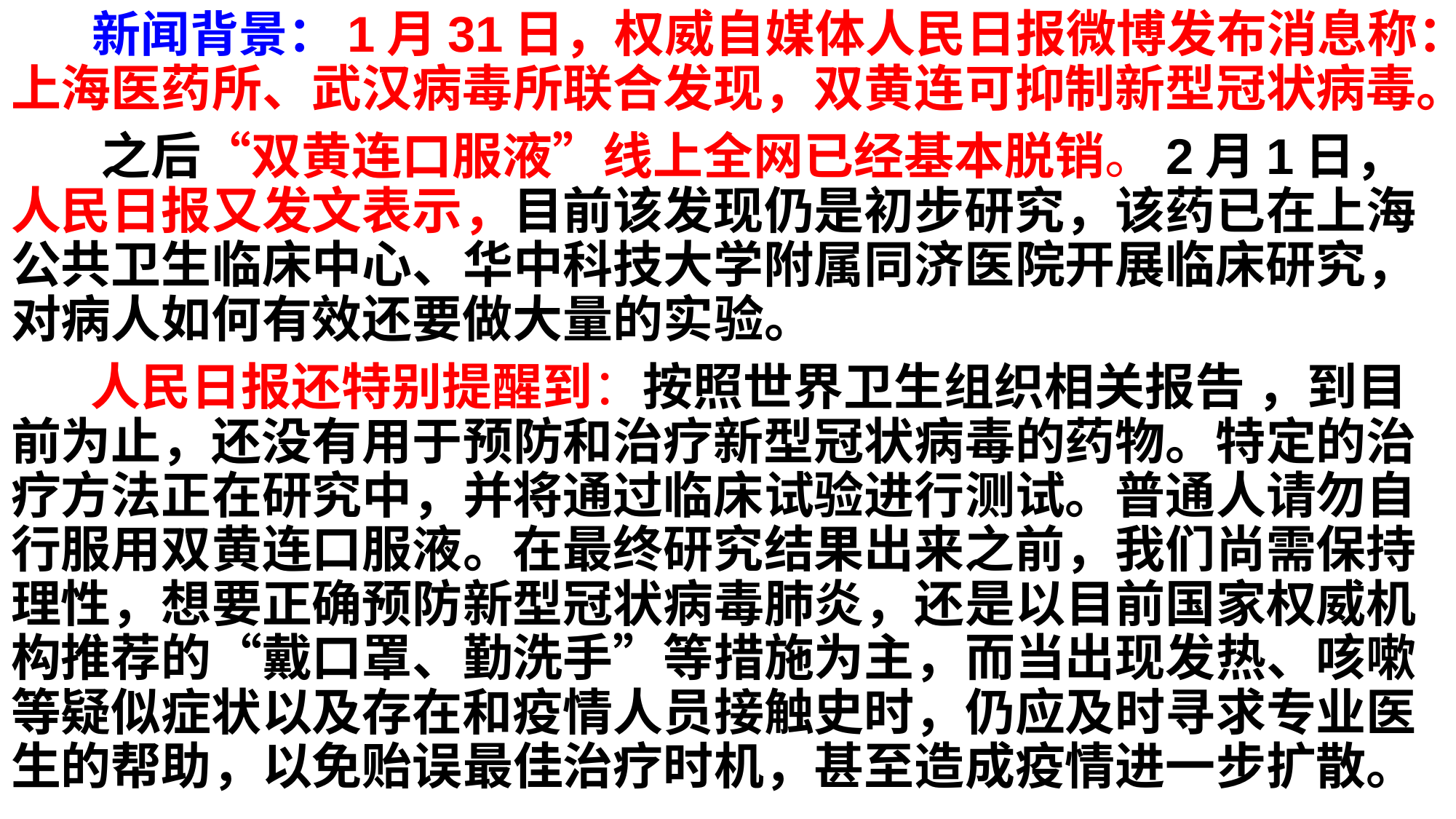

新闻背景：1月31日，权威自媒体人民日报微博发布消息称：上海医药所、武汉病毒所联合发现，双黄连可抑制新型冠状病毒。
       之后“双黄连口服液”线上全网已经基本脱销。2月1日，人民日报又发文表示，目前该发现仍是初步研究，该药已在上海公共卫生临床中心、华中科技大学附属同济医院开展临床研究，对病人如何有效还要做大量的实验。
      人民日报还特别提醒到：按照世界卫生组织相关报告 ，到目前为止，还没有用于预防和治疗新型冠状病毒的药物。特定的治疗方法正在研究中，并将通过临床试验进行测试。普通人请勿自行服用双黄连口服液。在最终研究结果出来之前，我们尚需保持理性，想要正确预防新型冠状病毒肺炎，还是以目前国家权威机构推荐的“戴口罩、勤洗手”等措施为主，而当出现发热、咳嗽等疑似症状以及存在和疫情人员接触史时，仍应及时寻求专业医生的帮助，以免贻误最佳治疗时机，甚至造成疫情进一步扩散。